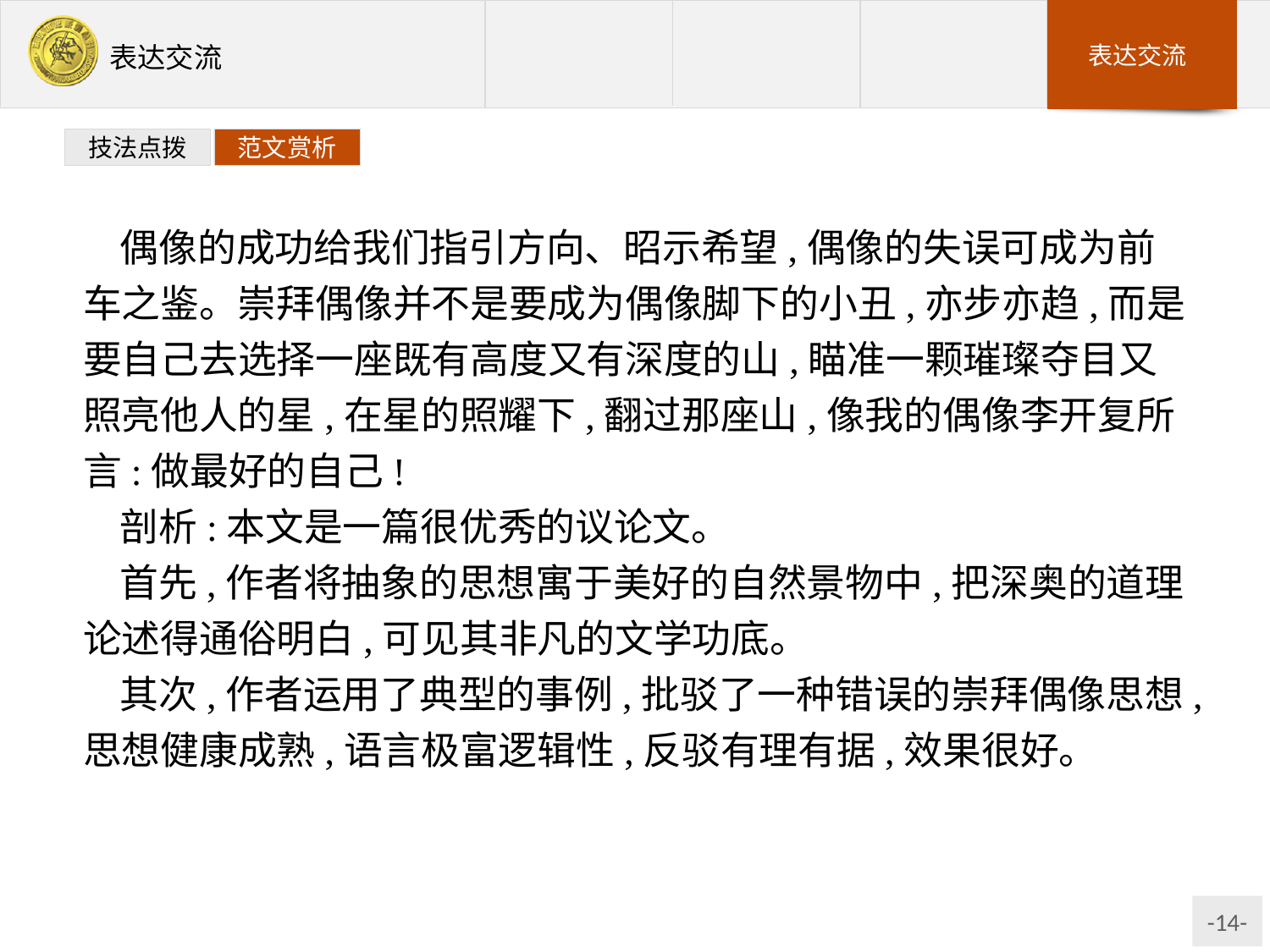

技法点拨
范文赏析
偶像的成功给我们指引方向、昭示希望,偶像的失误可成为前车之鉴。崇拜偶像并不是要成为偶像脚下的小丑,亦步亦趋,而是要自己去选择一座既有高度又有深度的山,瞄准一颗璀璨夺目又照亮他人的星,在星的照耀下,翻过那座山,像我的偶像李开复所言:做最好的自己!
剖析:本文是一篇很优秀的议论文。
首先,作者将抽象的思想寓于美好的自然景物中,把深奥的道理论述得通俗明白,可见其非凡的文学功底。
其次,作者运用了典型的事例,批驳了一种错误的崇拜偶像思想,思想健康成熟,语言极富逻辑性,反驳有理有据,效果很好。